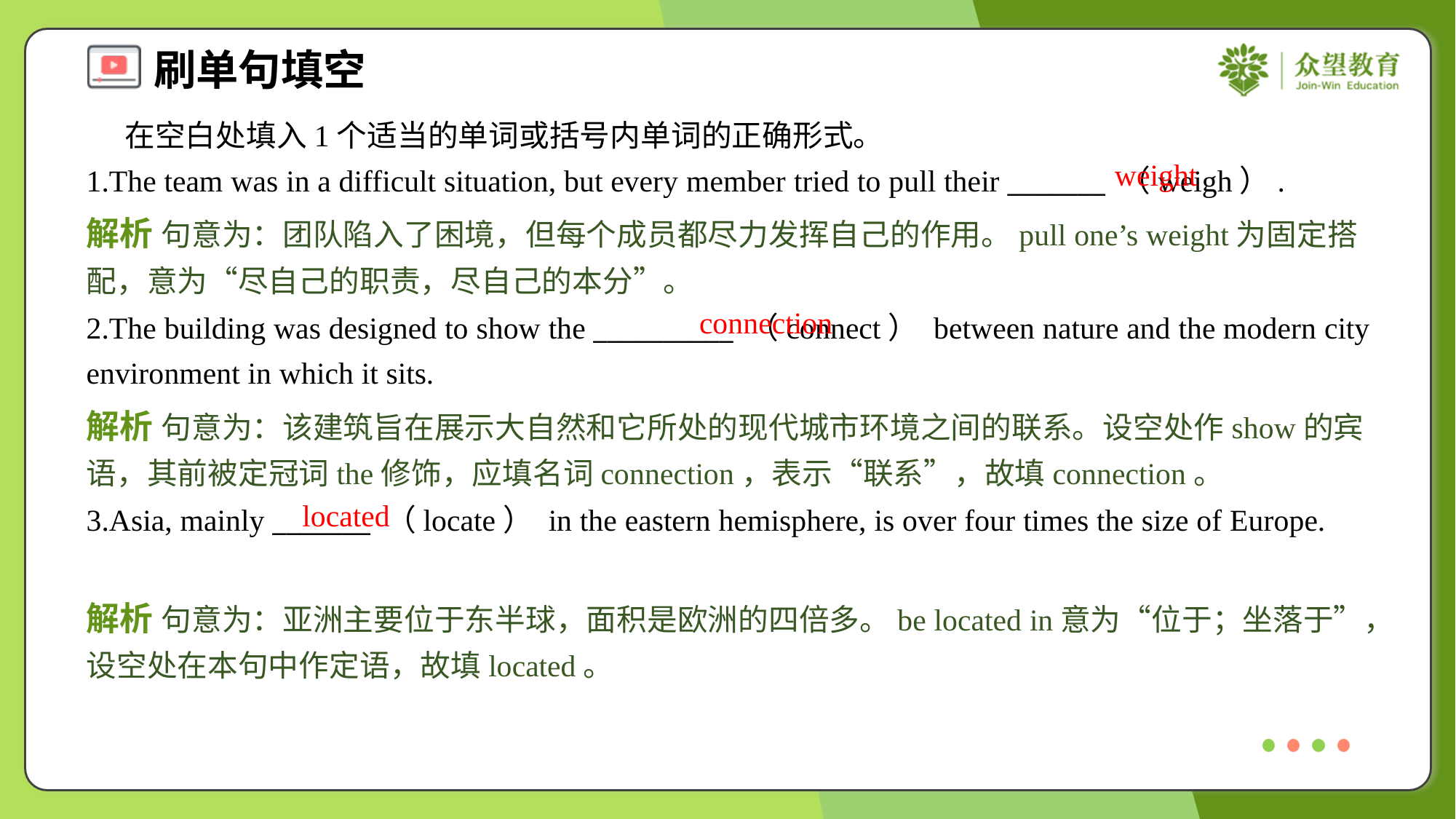

在空白处填入1个适当的单词或括号内单词的正确形式。
1.The team was in a difficult situation, but every member tried to pull their _______ （weigh）.
weight
解析 句意为：团队陷入了困境，但每个成员都尽力发挥自己的作用。pull one’s weight为固定搭配，意为“尽自己的职责，尽自己的本分”。
connection
2.The building was designed to show the __________ （connect） between nature and the modern city environment in which it sits.
解析 句意为：该建筑旨在展示大自然和它所处的现代城市环境之间的联系。设空处作show的宾语，其前被定冠词the修饰，应填名词connection，表示“联系”，故填connection。
located
3.Asia, mainly _______ （locate） in the eastern hemisphere, is over four times the size of Europe.
解析 句意为：亚洲主要位于东半球，面积是欧洲的四倍多。be located in意为“位于；坐落于”，设空处在本句中作定语，故填located。